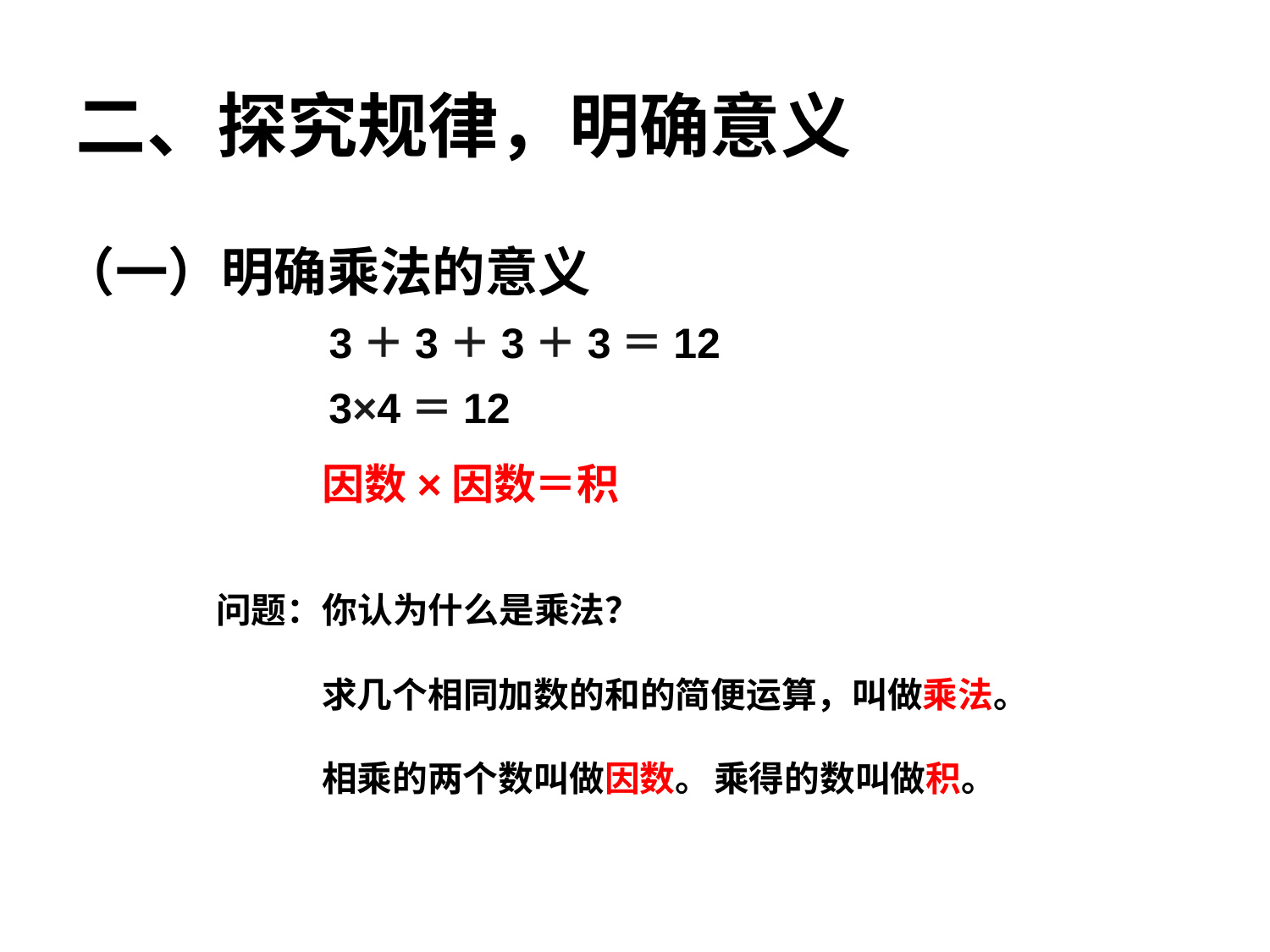

二、探究规律，明确意义
（一）明确乘法的意义
3＋3＋3＋3＝12
3×4＝12
因数×因数
＝积
问题：你认为什么是乘法？
求几个相同加数的和的简便运算，叫做乘法。
相乘的两个数叫做因数。
乘得的数叫做积。